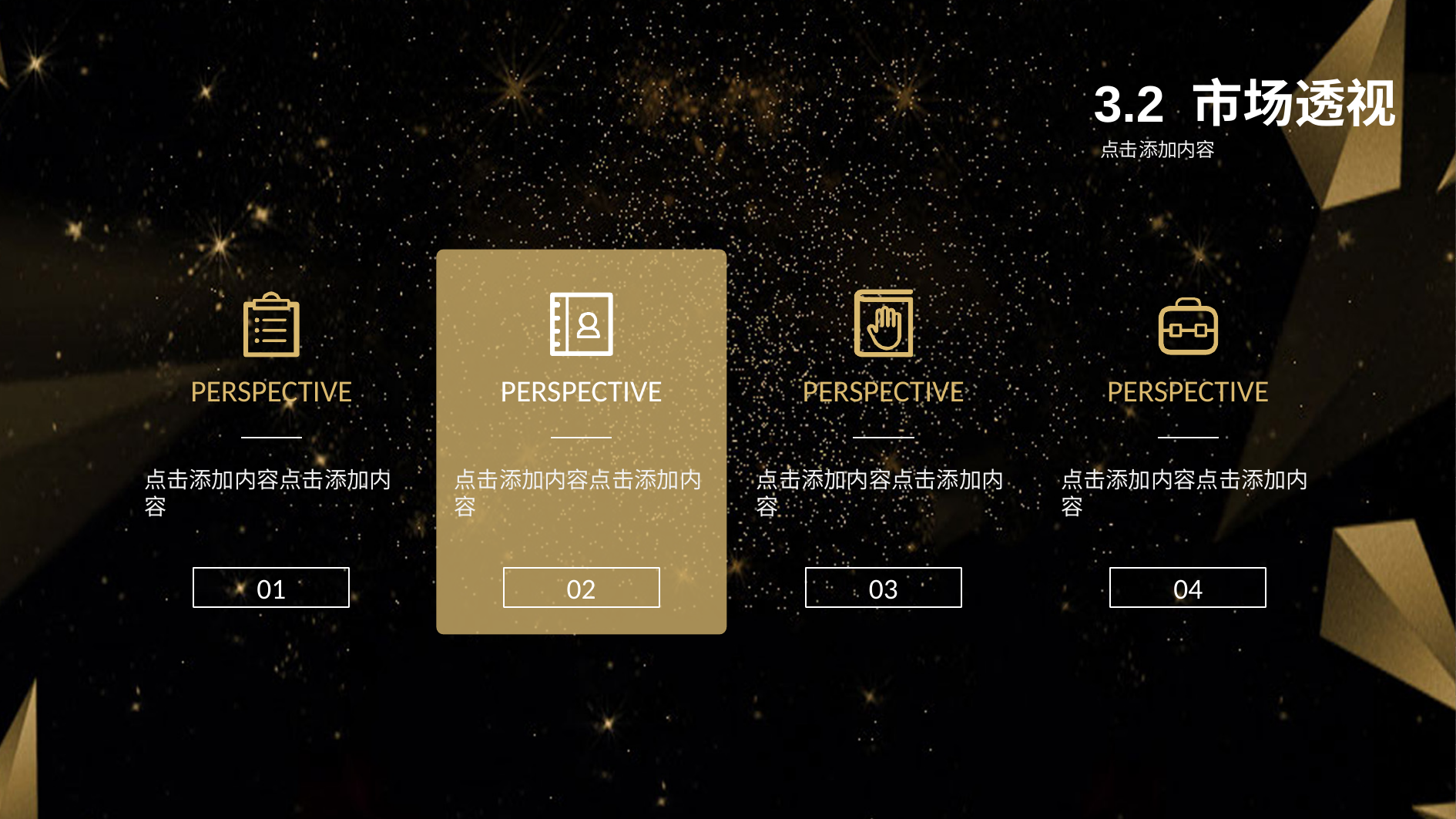

3.2 市场透视
点击添加内容

PERSPECTIVE
PERSPECTIVE
PERSPECTIVE
PERSPECTIVE
点击添加内容点击添加内容

点击添加内容点击添加内容

点击添加内容点击添加内容

点击添加内容点击添加内容

01
02
03
04